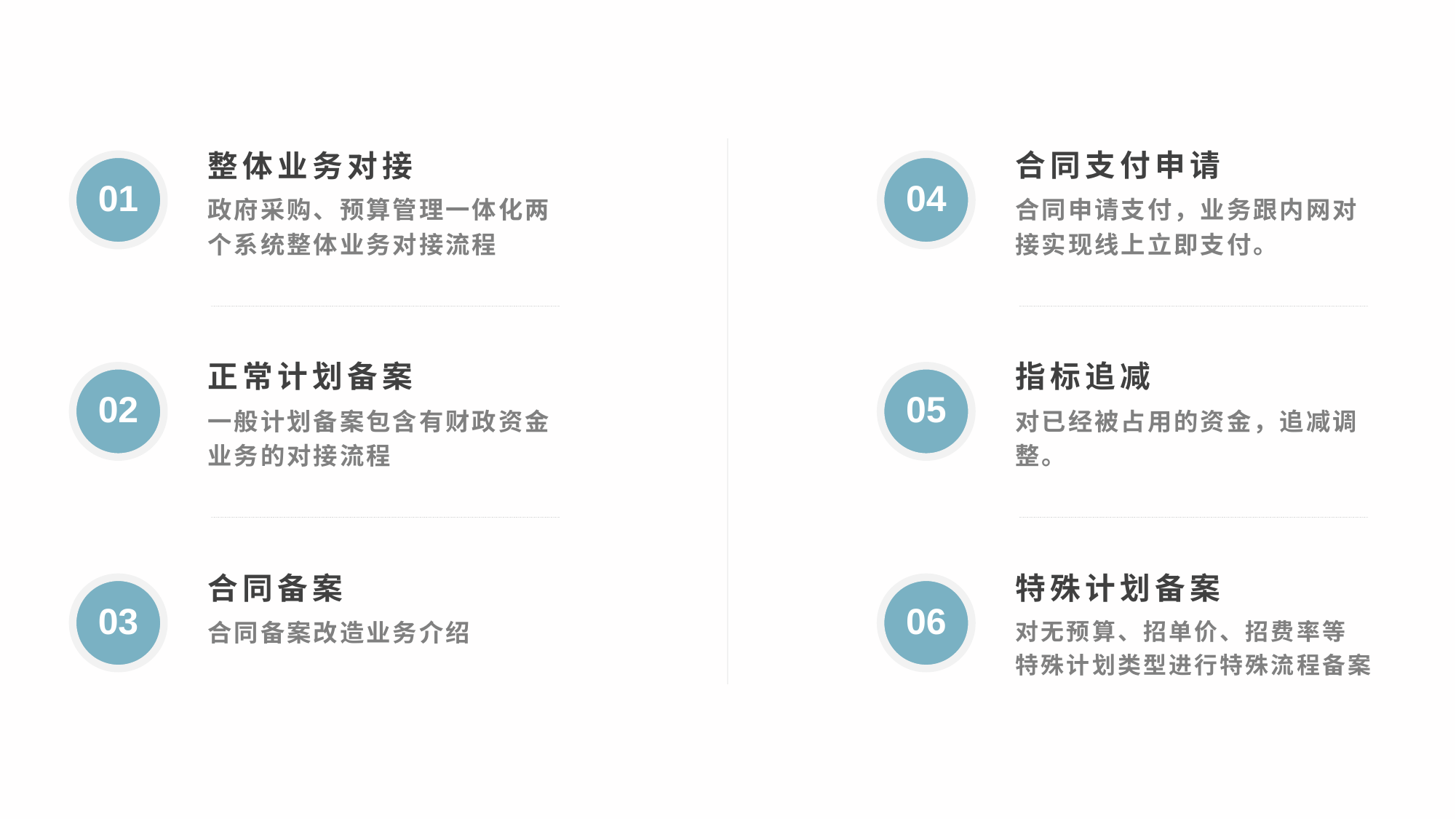

合同支付申请
整体业务对接

01
04
政府采购、预算管理一体化两个系统整体业务对接流程
合同申请支付，业务跟内网对接实现线上立即支付。
正常计划备案
指标追减

02
05
一般计划备案包含有财政资金业务的对接流程
对已经被占用的资金，追减调整。
合同备案
特殊计划备案

03
06
合同备案改造业务介绍
对无预算、招单价、招费率等特殊计划类型进行特殊流程备案